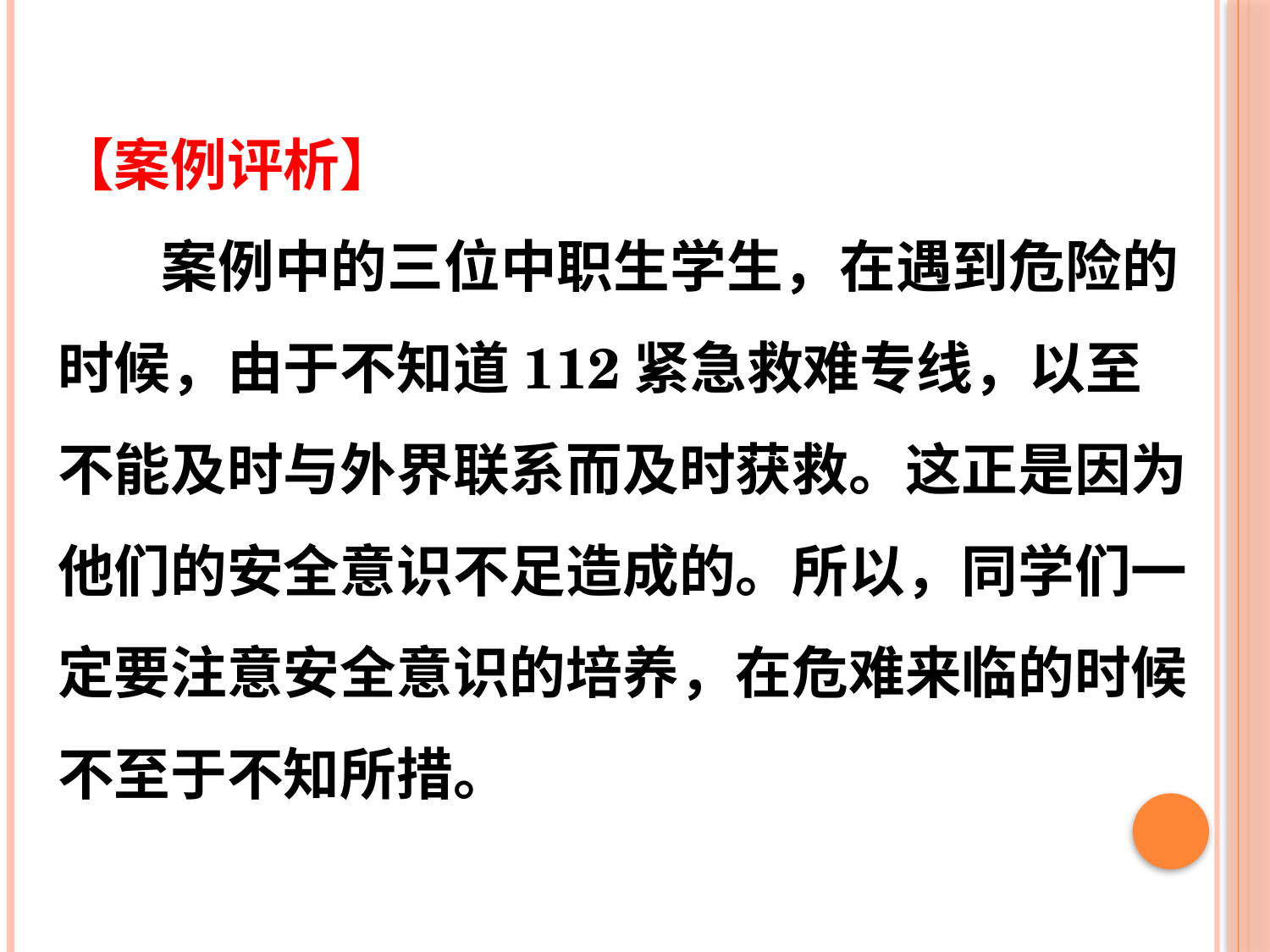

【案例评析】
       案例中的三位中职生学生，在遇到危险的时候，由于不知道112紧急救难专线，以至不能及时与外界联系而及时获救。这正是因为他们的安全意识不足造成的。所以，同学们一定要注意安全意识的培养，在危难来临的时候不至于不知所措。